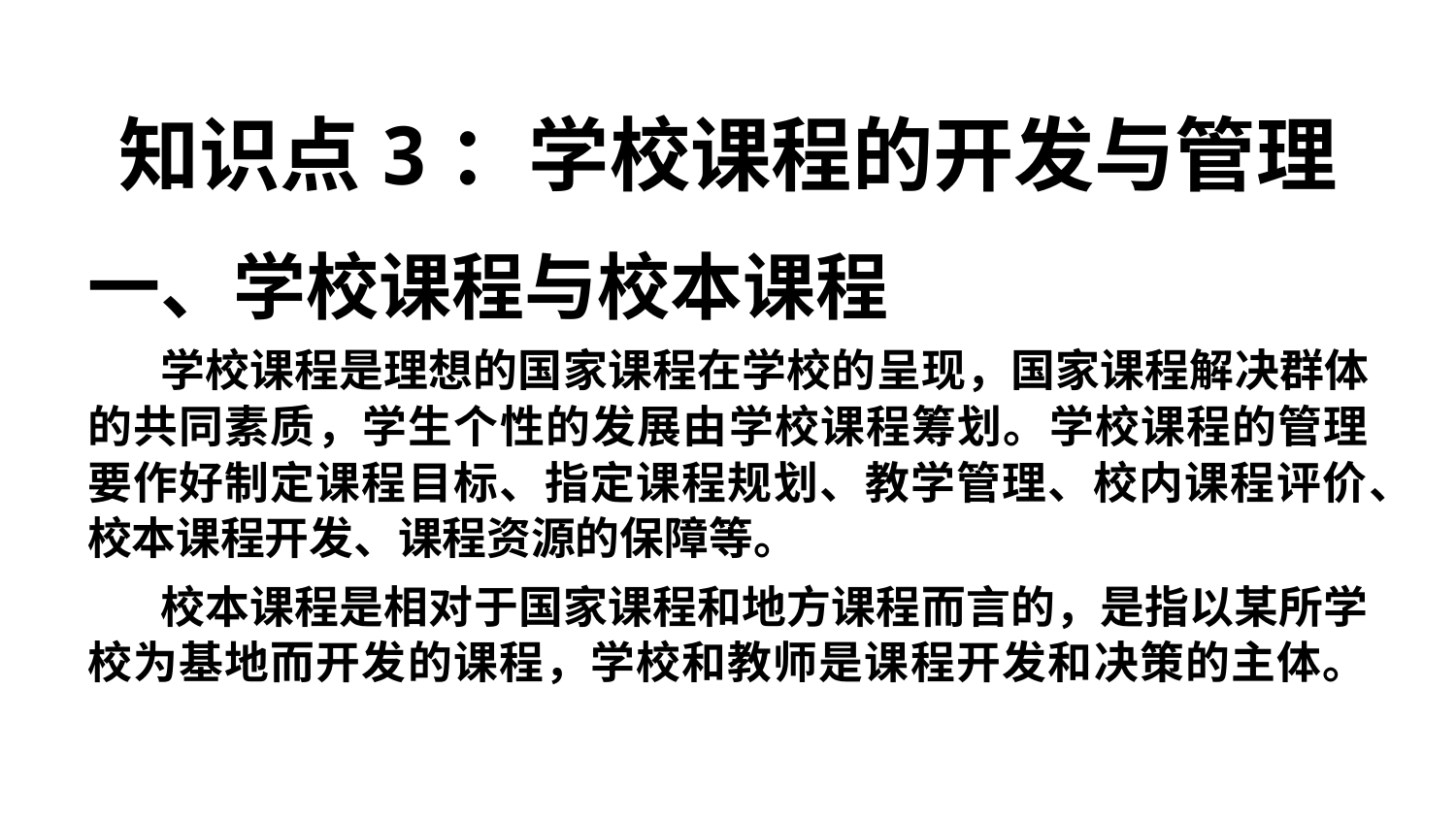

# 知识点3：学校课程的开发与管理
一、学校课程与校本课程
学校课程是理想的国家课程在学校的呈现，国家课程解决群体的共同素质，学生个性的发展由学校课程筹划。学校课程的管理要作好制定课程目标、指定课程规划、教学管理、校内课程评价、校本课程开发、课程资源的保障等。
校本课程是相对于国家课程和地方课程而言的，是指以某所学校为基地而开发的课程，学校和教师是课程开发和决策的主体。